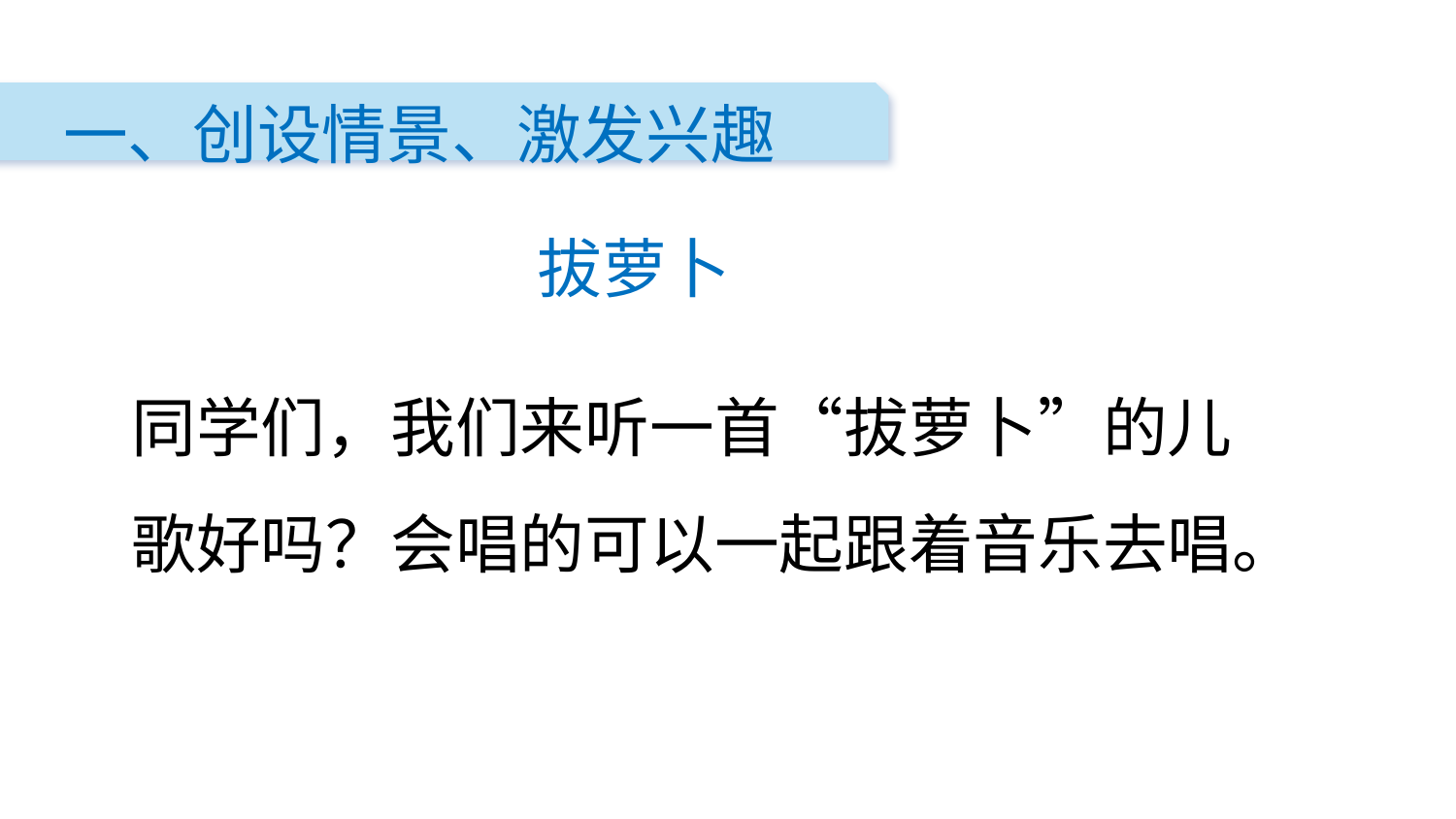

一、创设情景、激发兴趣
拔萝卜
同学们，我们来听一首“拔萝卜”的儿歌好吗？会唱的可以一起跟着音乐去唱。